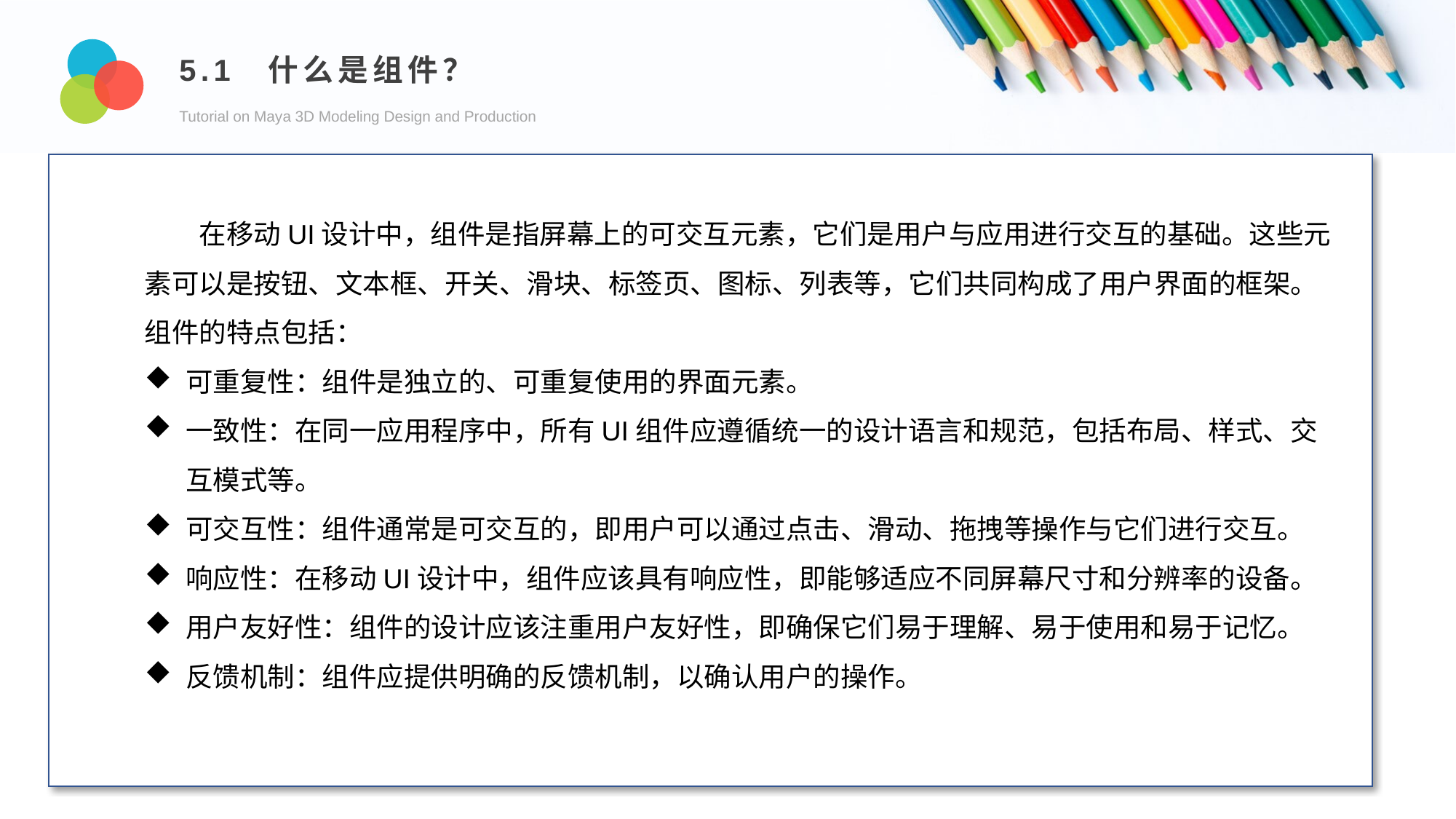

5.1  什么是组件？
Tutorial on Maya 3D Modeling Design and Production
Design and Production
在移动UI设计中，组件是指屏幕上的可交互元素，它们是用户与应用进行交互的基础。这些元素可以是按钮、文本框、开关、滑块、标签页、图标、列表等，它们共同构成了用户界面的框架。组件的特点包括：
可重复性：组件是独立的、可重复使用的界面元素。
一致性：在同一应用程序中，所有UI组件应遵循统一的设计语言和规范，包括布局、样式、交互模式等。
可交互性：组件通常是可交互的，即用户可以通过点击、滑动、拖拽等操作与它们进行交互。
响应性：在移动UI设计中，组件应该具有响应性，即能够适应不同屏幕尺寸和分辨率的设备。
用户友好性：组件的设计应该注重用户友好性，即确保它们易于理解、易于使用和易于记忆。
反馈机制：组件应提供明确的反馈机制，以确认用户的操作。